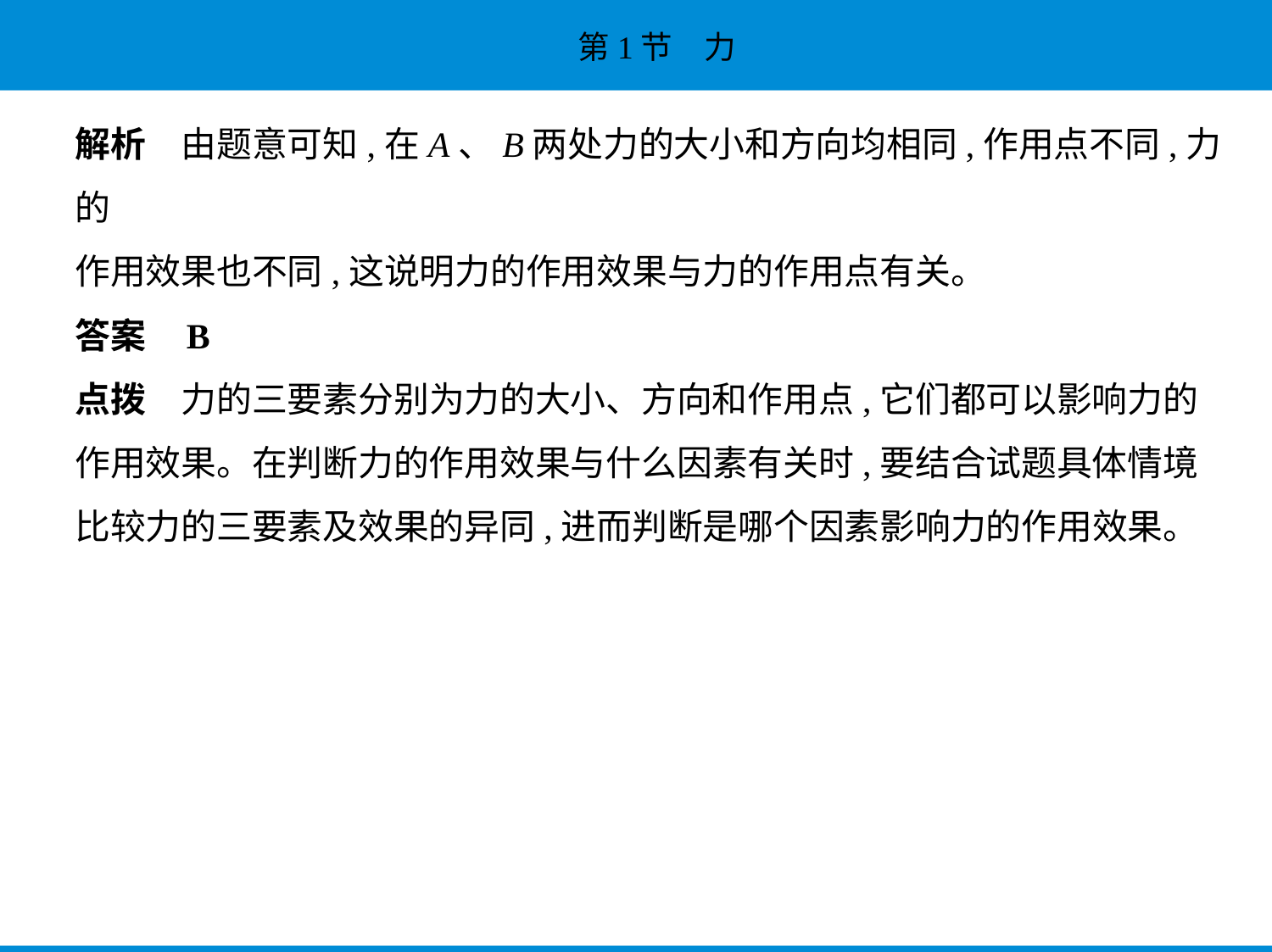

解析　由题意可知,在A、B两处力的大小和方向均相同,作用点不同,力的
作用效果也不同,这说明力的作用效果与力的作用点有关。
答案    B
点拨　力的三要素分别为力的大小、方向和作用点,它们都可以影响力的
作用效果。在判断力的作用效果与什么因素有关时,要结合试题具体情境
比较力的三要素及效果的异同,进而判断是哪个因素影响力的作用效果。